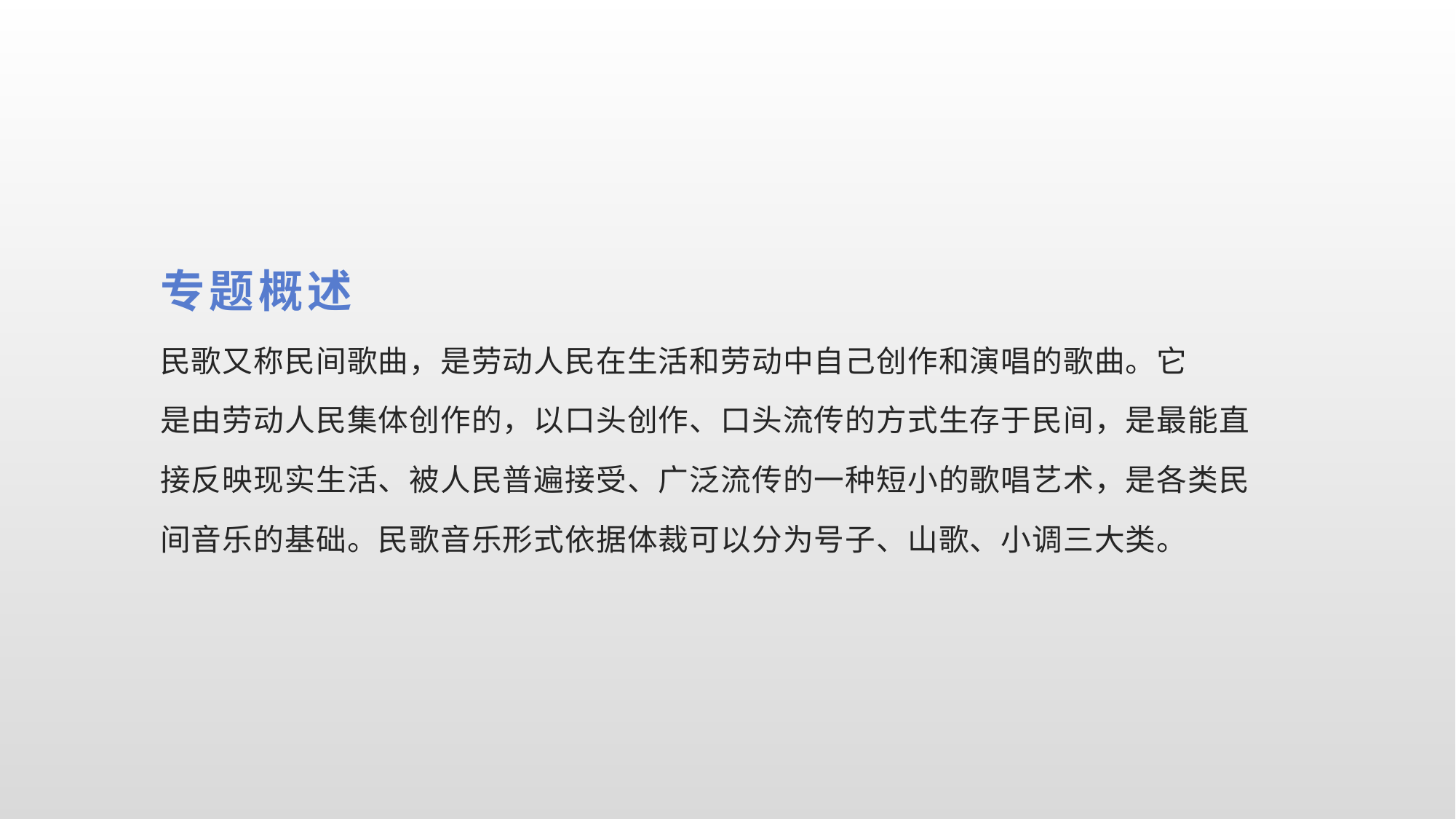

专题概述
民歌又称民间歌曲，是劳动人民在生活和劳动中自己创作和演唱的歌曲。它
是由劳动人民集体创作的，以口头创作、口头流传的方式生存于民间，是最能直
接反映现实生活、被人民普遍接受、广泛流传的一种短小的歌唱艺术，是各类民
间音乐的基础。民歌音乐形式依据体裁可以分为号子、山歌、小调三大类。